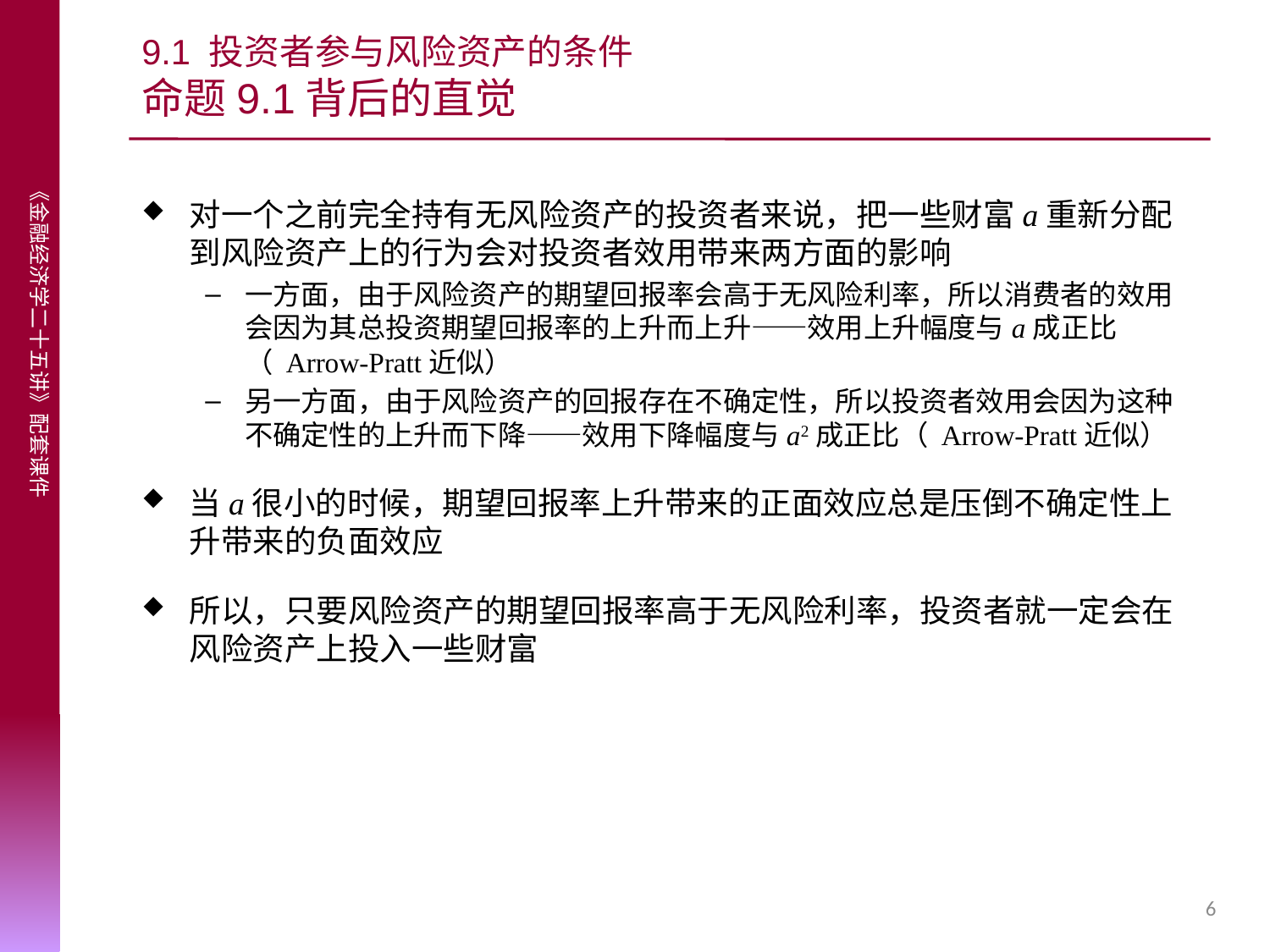

# 9.1 投资者参与风险资产的条件 命题9.1背后的直觉
对一个之前完全持有无风险资产的投资者来说，把一些财富a重新分配到风险资产上的行为会对投资者效用带来两方面的影响
一方面，由于风险资产的期望回报率会高于无风险利率，所以消费者的效用会因为其总投资期望回报率的上升而上升——效用上升幅度与a成正比（ Arrow-Pratt近似）
另一方面，由于风险资产的回报存在不确定性，所以投资者效用会因为这种不确定性的上升而下降——效用下降幅度与a2成正比（ Arrow-Pratt近似）
当a很小的时候，期望回报率上升带来的正面效应总是压倒不确定性上升带来的负面效应
所以，只要风险资产的期望回报率高于无风险利率，投资者就一定会在风险资产上投入一些财富

6